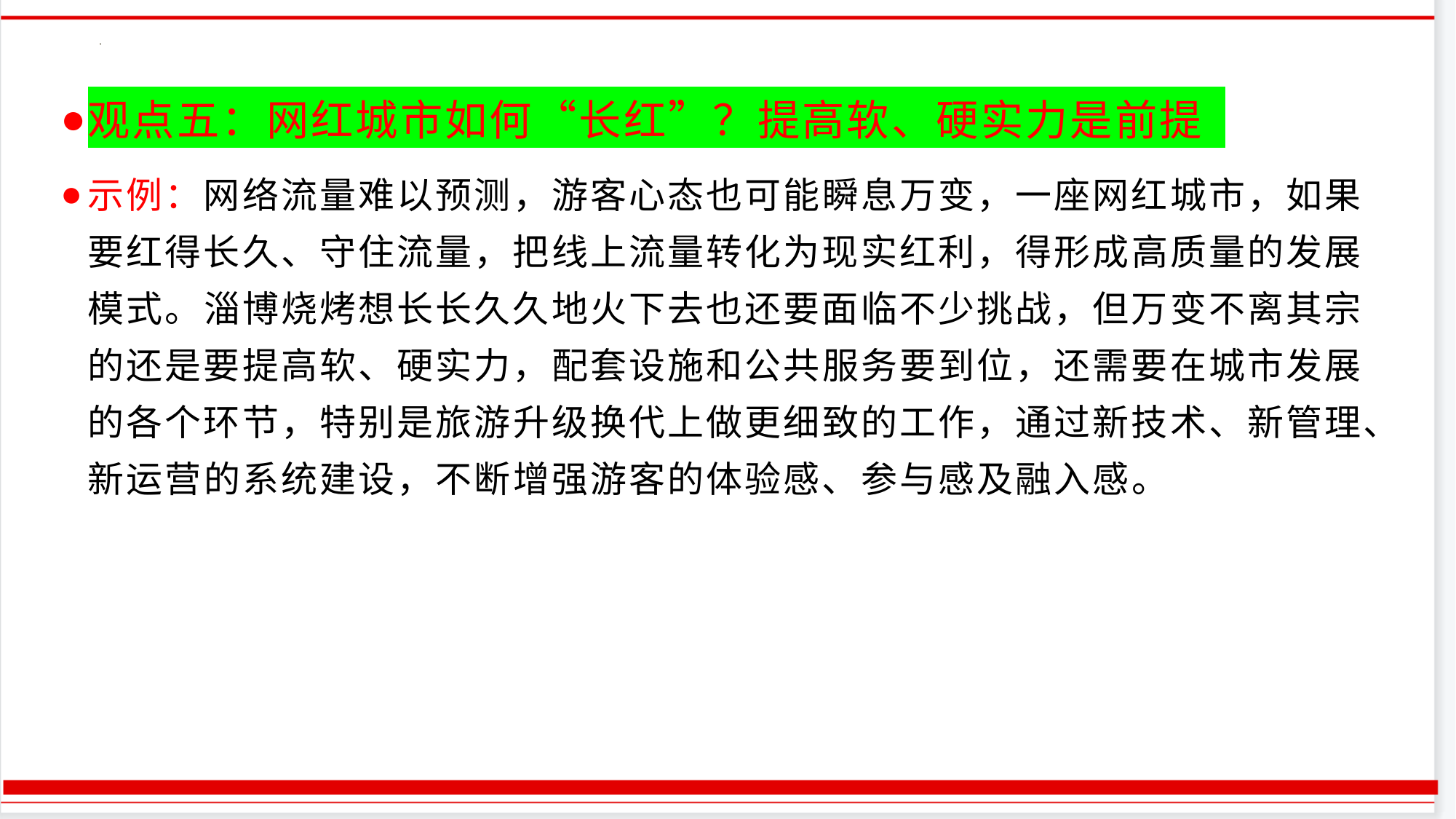

观点五：网红城市如何“长红”？提高软、硬实力是前提
示例：网络流量难以预测，游客心态也可能瞬息万变，一座网红城市，如果要红得长久、守住流量，把线上流量转化为现实红利，得形成高质量的发展模式。淄博烧烤想长长久久地火下去也还要面临不少挑战，但万变不离其宗的还是要提高软、硬实力，配套设施和公共服务要到位，还需要在城市发展的各个环节，特别是旅游升级换代上做更细致的工作，通过新技术、新管理、新运营的系统建设，不断增强游客的体验感、参与感及融入感。